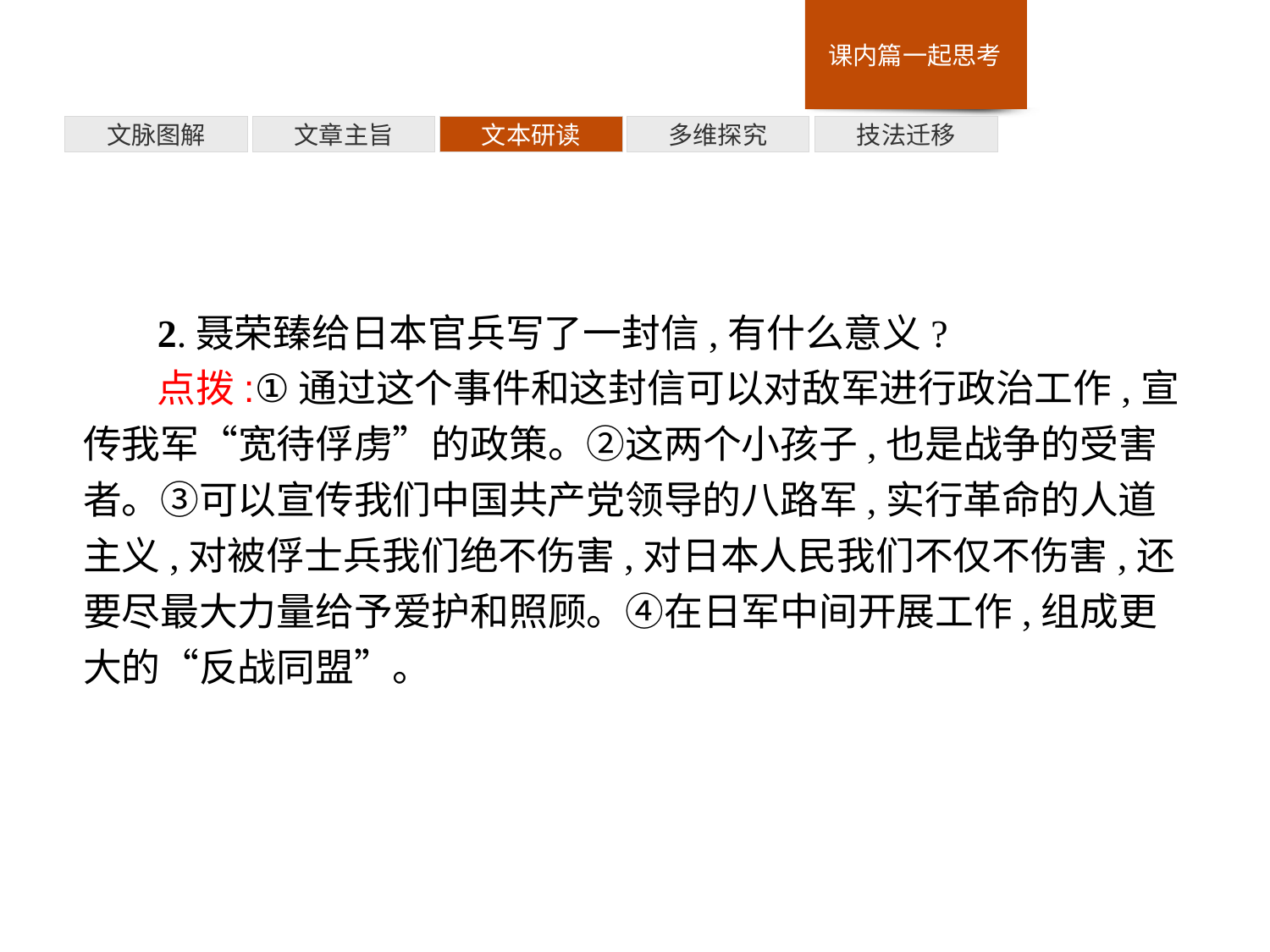

技法迁移
多维探究
文本研读
文章主旨
文脉图解
2.聂荣臻给日本官兵写了一封信,有什么意义?
点拨:①通过这个事件和这封信可以对敌军进行政治工作,宣传我军“宽待俘虏”的政策。②这两个小孩子,也是战争的受害者。③可以宣传我们中国共产党领导的八路军,实行革命的人道主义,对被俘士兵我们绝不伤害,对日本人民我们不仅不伤害,还要尽最大力量给予爱护和照顾。④在日军中间开展工作,组成更大的“反战同盟”。